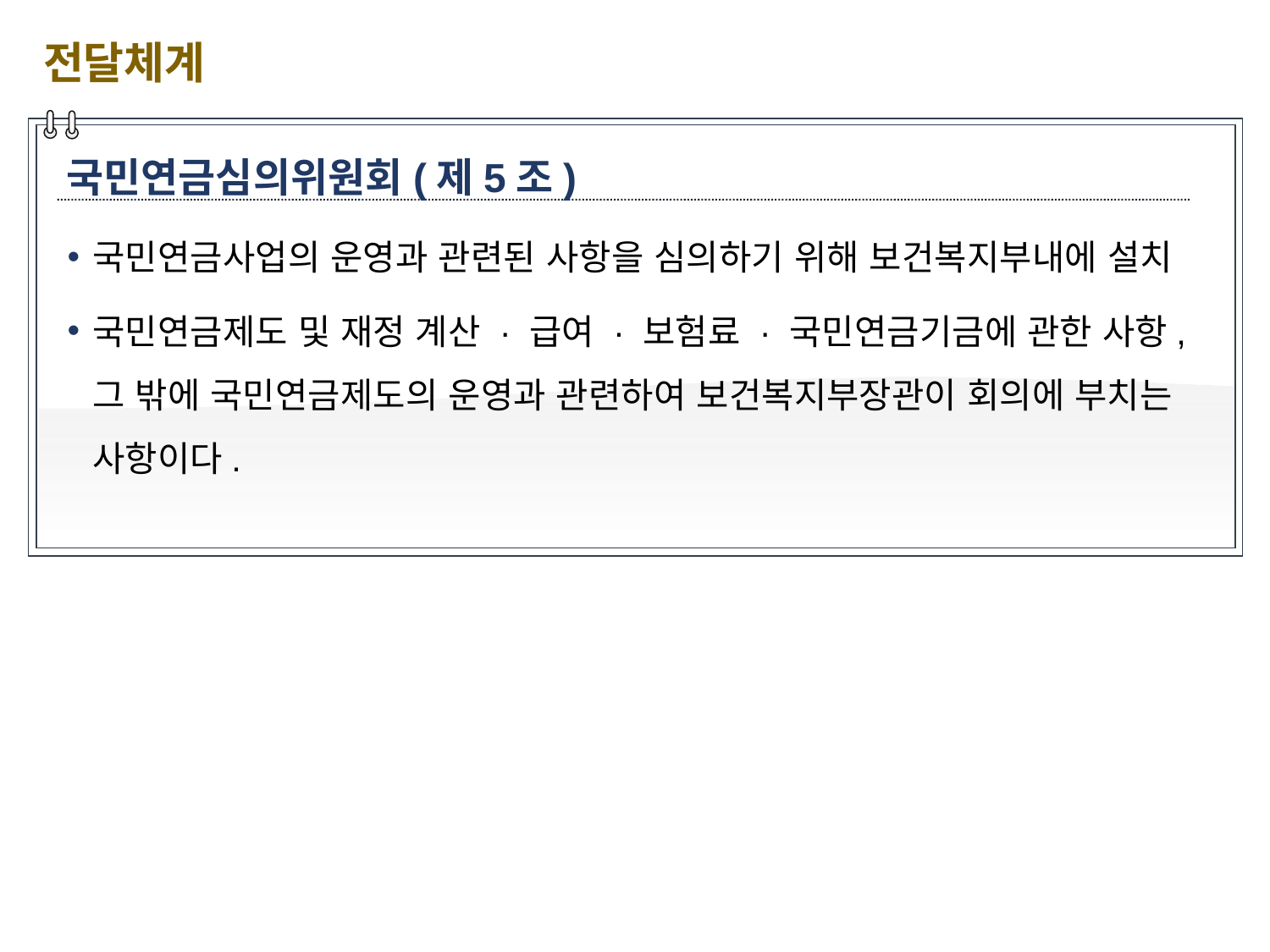

전달체계

국민연금심의위원회(제5조)

국민연금사업의 운영과 관련된 사항을 심의하기 위해 보건복지부내에 설치
국민연금제도 및 재정 계산 · 급여 · 보험료 · 국민연금기금에 관한 사항, 그 밖에 국민연금제도의 운영과 관련하여 보건복지부장관이 회의에 부치는 사항이다.